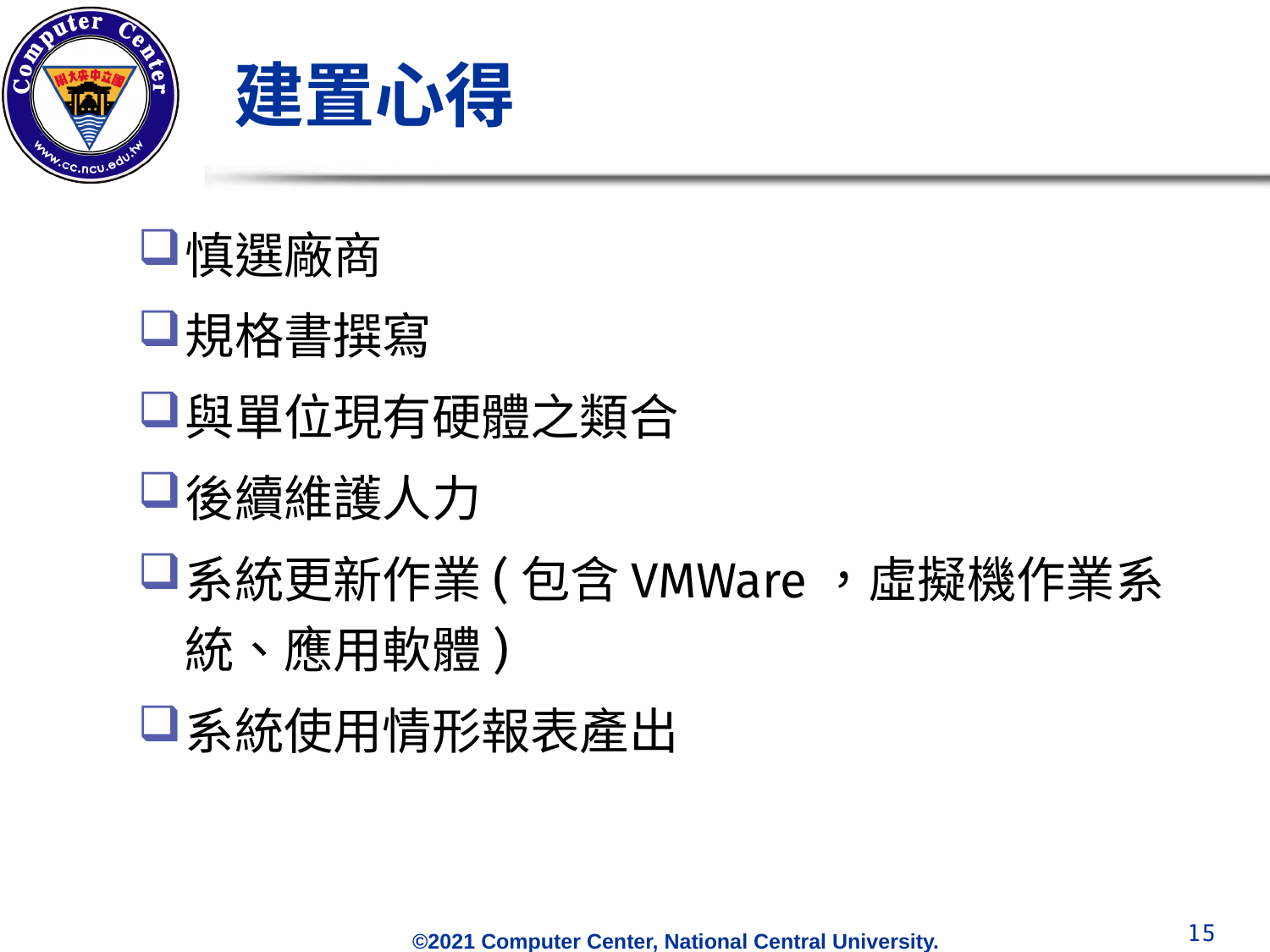

# 建置心得
慎選廠商
規格書撰寫
與單位現有硬體之類合
後續維護人力
系統更新作業(包含VMWare，虛擬機作業系統、應用軟體)
系統使用情形報表產出
15